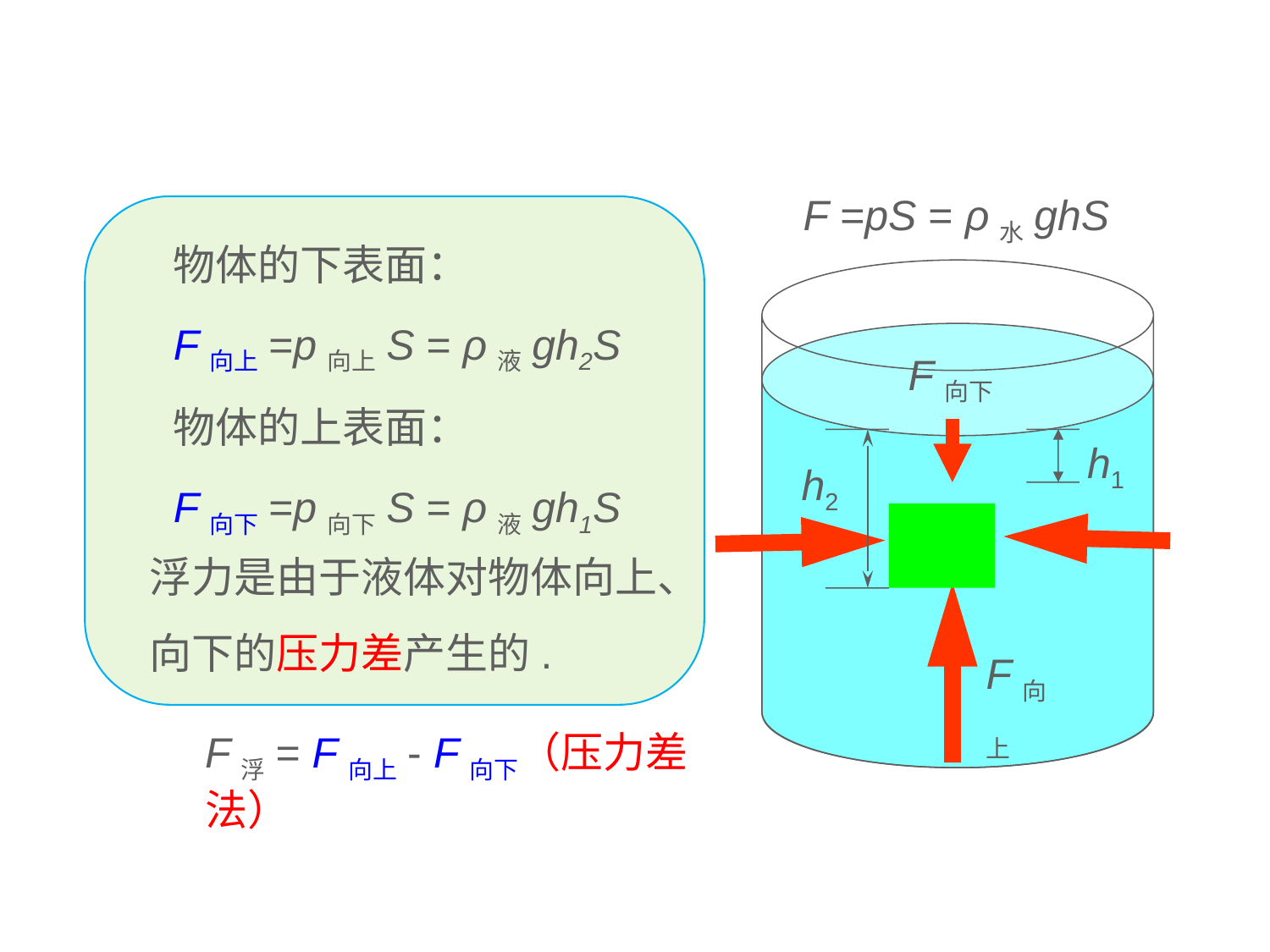

F =pS = ρ水ghS

物体的下表面：
F向上=p向上S = ρ液gh2S
物体的上表面：
F向下=p向下S = ρ液gh1S

F向下

h1
h2

F向上
浮力是由于液体对物体向上、向下的压力差产生的.
F浮= F向上- F向下（压力差法）